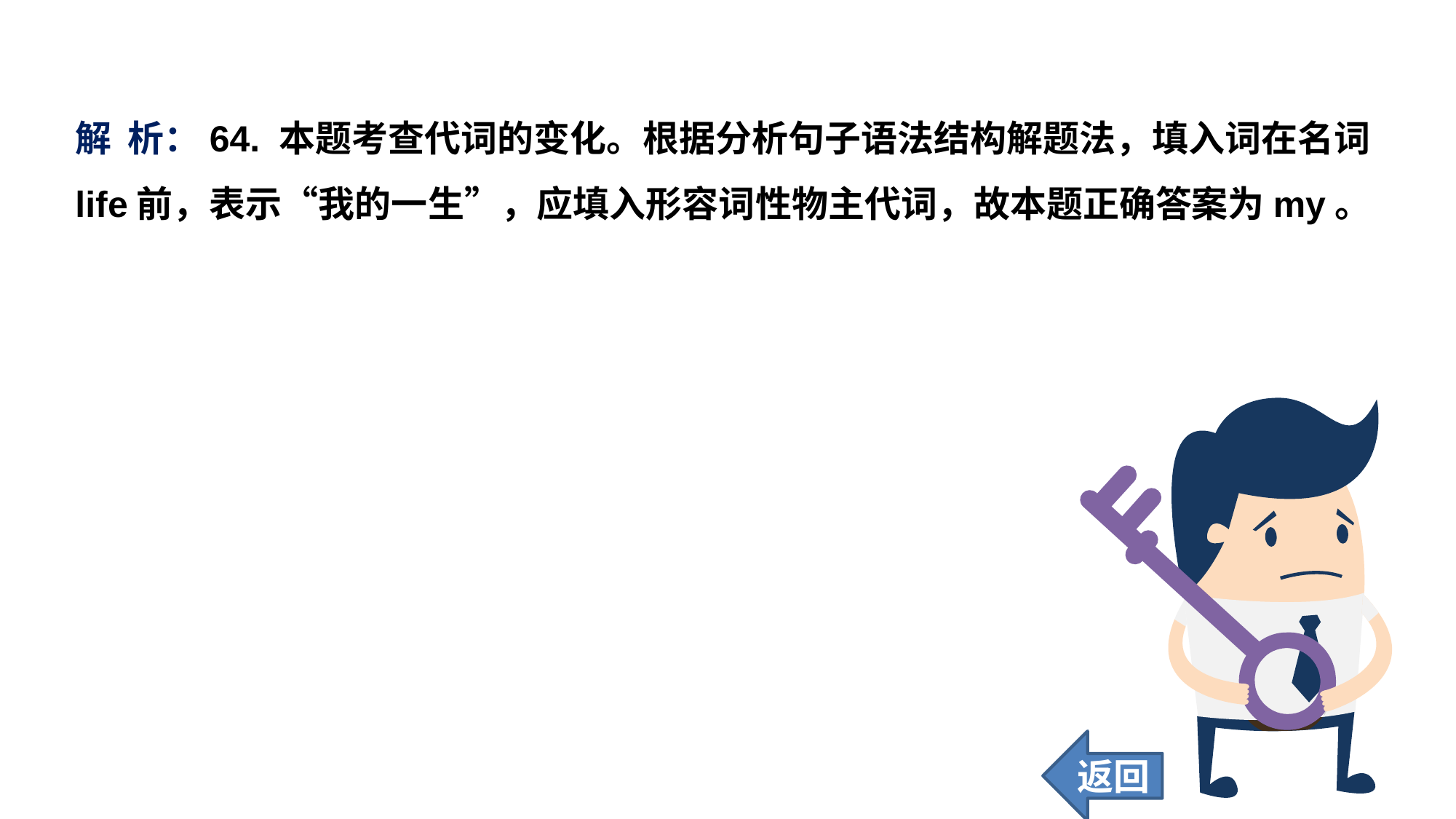

解  析：64. 本题考查代词的变化。根据分析句子语法结构解题法，填入词在名词life前，表示“我的一生”，应填入形容词性物主代词，故本题正确答案为my。

返回
253